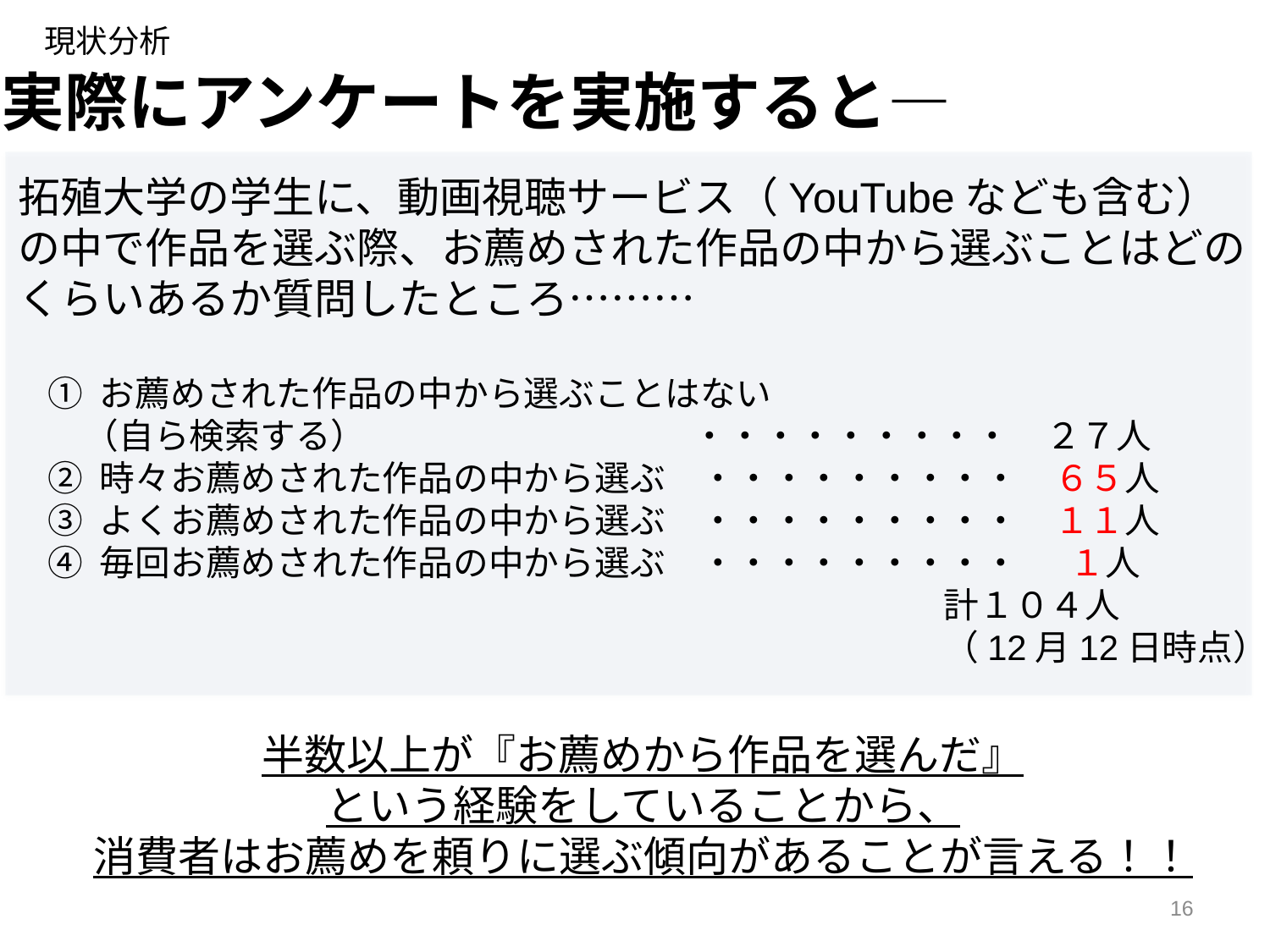

現状分析
実際にアンケートを実施すると―

拓殖大学の学生に、動画視聴サービス（YouTubeなども含む）の中で作品を選ぶ際、お薦めされた作品の中から選ぶことはどのくらいあるか質問したところ………

① お薦めされた作品の中から選ぶことはない
　（自ら検索する）　　　　　　　　　 ・・・・・・・・・　２７人
② 時々お薦めされた作品の中から選ぶ　・・・・・・・・・　６５人
③ よくお薦めされた作品の中から選ぶ　・・・・・・・・・　１１人
④ 毎回お薦めされた作品の中から選ぶ　・・・・・・・・・  　１人
計１０４人
（12月12日時点）
半数以上が『お薦めから作品を選んだ』
という経験をしていることから、
消費者はお薦めを頼りに選ぶ傾向があることが言える！！

16